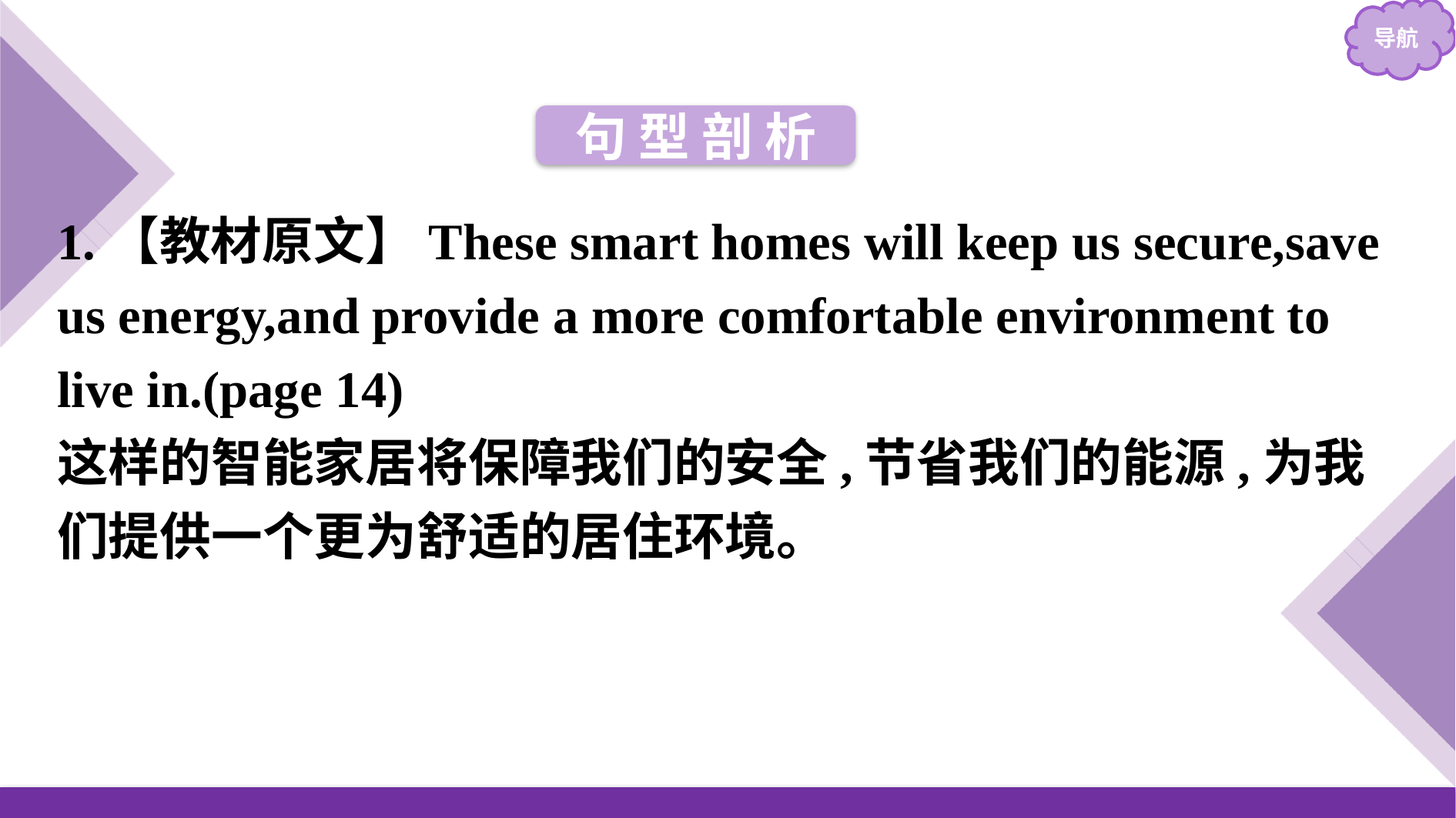

句 型 剖 析
1.【教材原文】These smart homes will keep us secure,save us energy,and provide a more comfortable environment to live in.(page 14)
这样的智能家居将保障我们的安全,节省我们的能源,为我们提供一个更为舒适的居住环境。